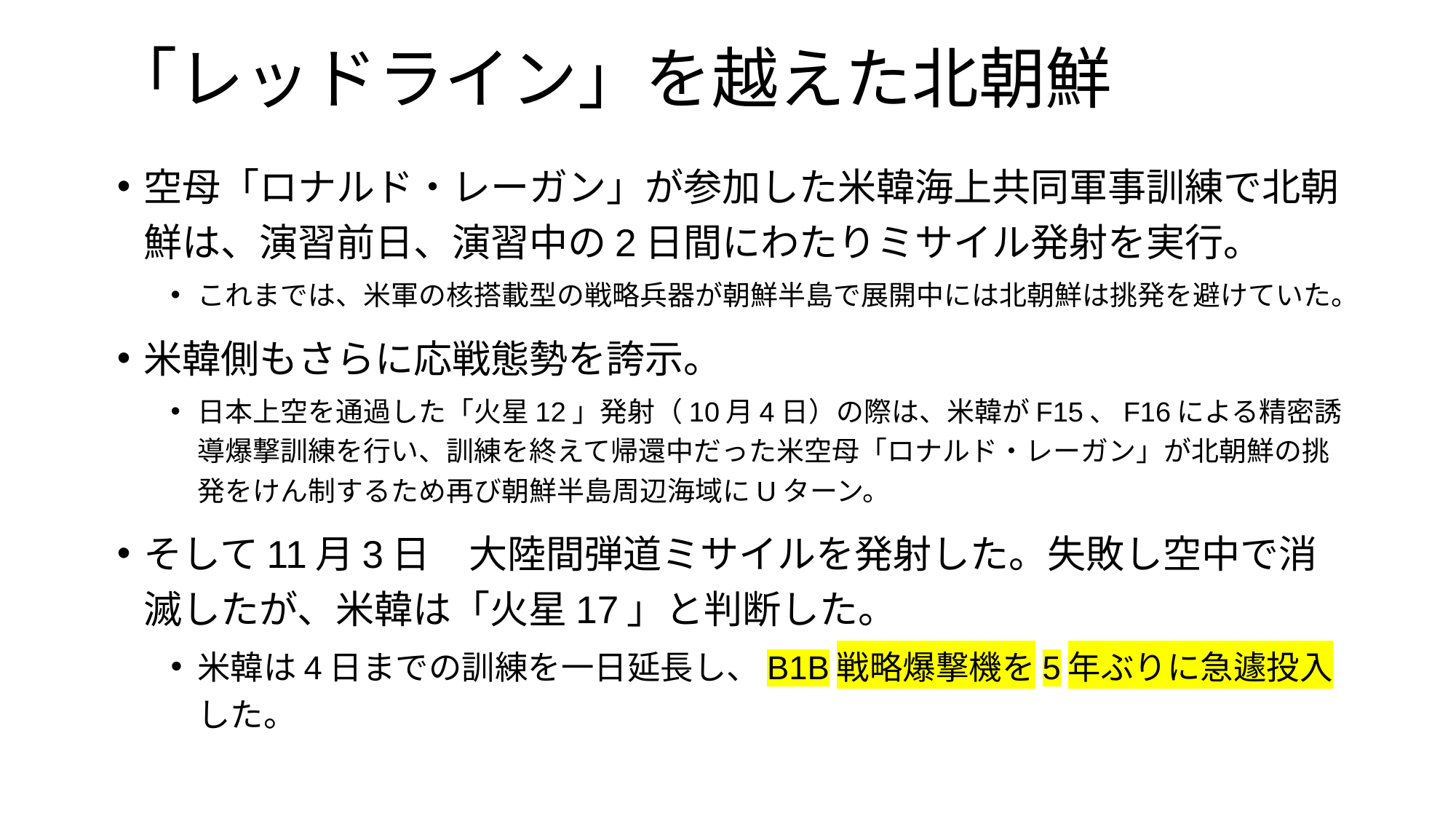

# 「レッドライン」を越えた北朝鮮
空母「ロナルド・レーガン」が参加した米韓海上共同軍事訓練で北朝鮮は、演習前日、演習中の2日間にわたりミサイル発射を実行。
これまでは、米軍の核搭載型の戦略兵器が朝鮮半島で展開中には北朝鮮は挑発を避けていた。
米韓側もさらに応戦態勢を誇示。
日本上空を通過した「火星12」発射（10月4日）の際は、米韓がF15、F16による精密誘導爆撃訓練を行い、訓練を終えて帰還中だった米空母「ロナルド・レーガン」が北朝鮮の挑発をけん制するため再び朝鮮半島周辺海域にUターン。
そして11月3日　大陸間弾道ミサイルを発射した。失敗し空中で消滅したが、米韓は「火星17」と判断した。
米韓は4日までの訓練を一日延長し、B1B戦略爆撃機を5年ぶりに急遽投入した。